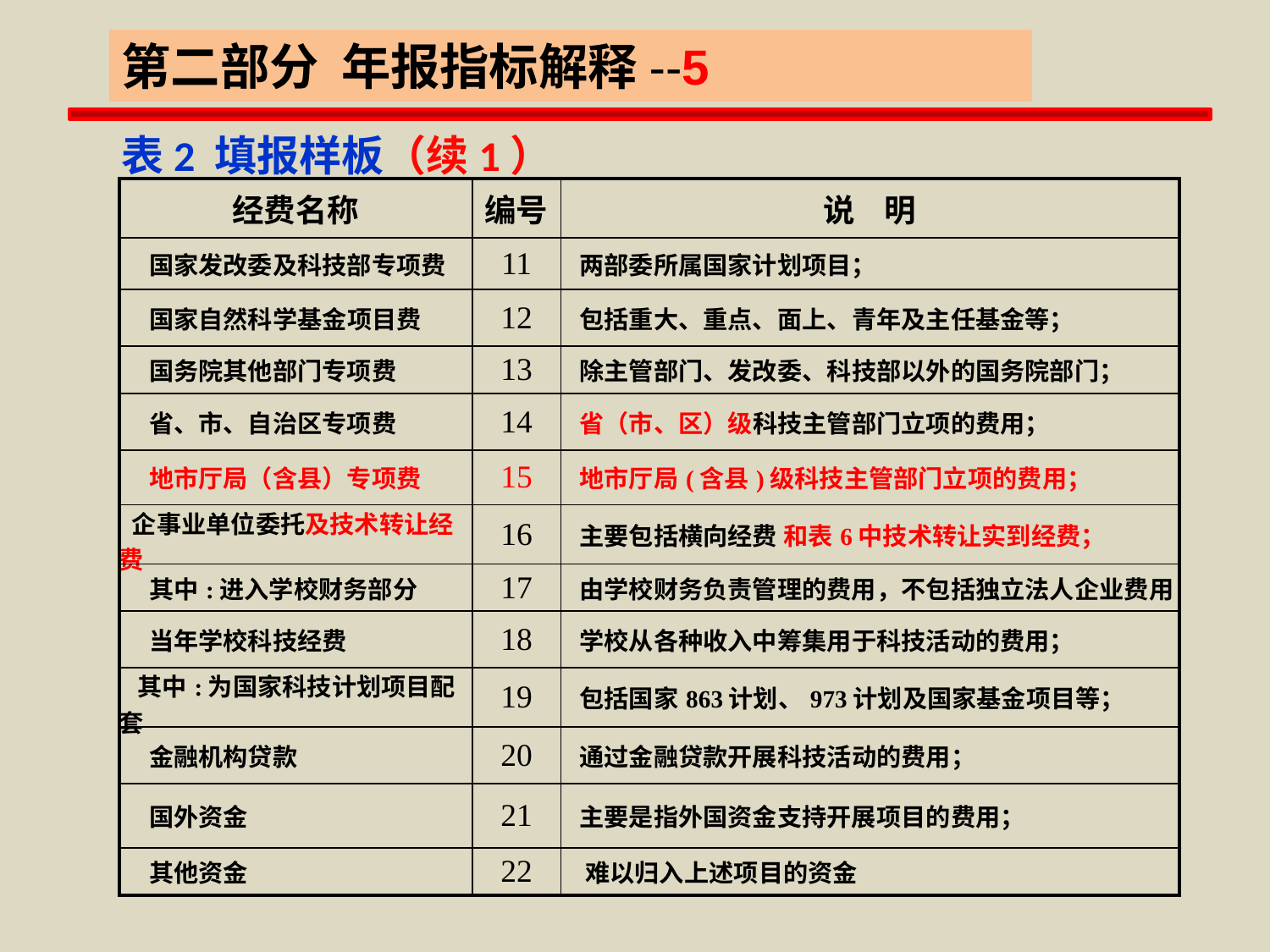

第二部分  年报指标解释--5

  表2 填报样板（续1）
| 经费名称 | 编号 | 说 明 |
| --- | --- | --- |
| 国家发改委及科技部专项费 | 11 | 两部委所属国家计划项目； |
| 国家自然科学基金项目费 | 12 | 包括重大、重点、面上、青年及主任基金等； |
| 国务院其他部门专项费 | 13 | 除主管部门、发改委、科技部以外的国务院部门； |
| 省、市、自治区专项费 | 14 | 省（市、区）级科技主管部门立项的费用； |
| 地市厅局（含县）专项费 | 15 | 地市厅局(含县)级科技主管部门立项的费用； |
| 企事业单位委托及技术转让经费 | 16 | 主要包括横向经费 和表6中技术转让实到经费； |
| 其中:进入学校财务部分 | 17 | 由学校财务负责管理的费用，不包括独立法人企业费用 |
| 当年学校科技经费 | 18 | 学校从各种收入中筹集用于科技活动的费用； |
| 其中:为国家科技计划项目配套 | 19 | 包括国家863计划、973计划及国家基金项目等； |
| 金融机构贷款 | 20 | 通过金融贷款开展科技活动的费用； |
| 国外资金 | 21 | 主要是指外国资金支持开展项目的费用； |
| 其他资金 | 22 | 难以归入上述项目的资金 |